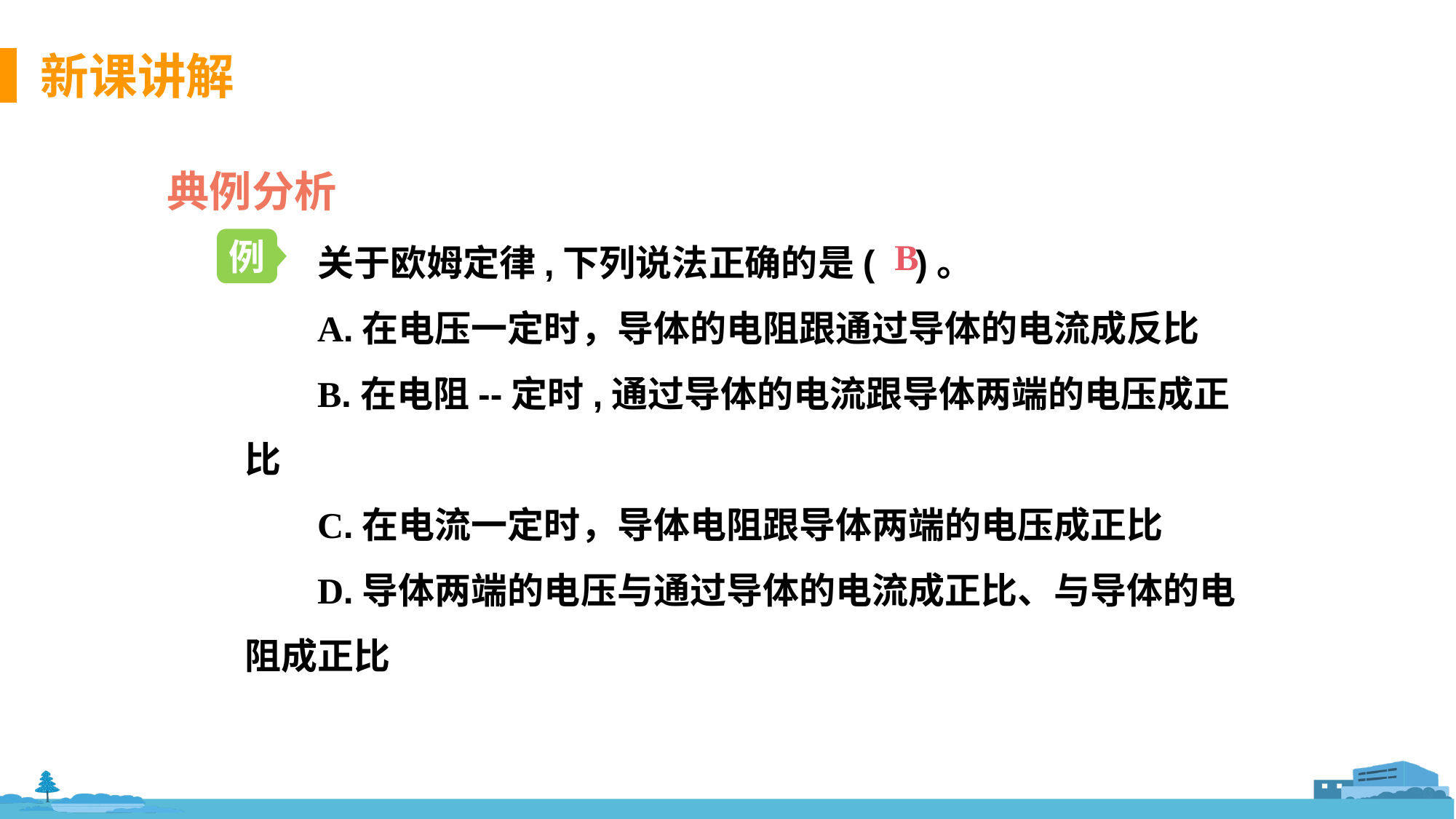

典例分析
关于欧姆定律,下列说法正确的是(    )。
A.在电压一定时，导体的电阻跟通过导体的电流成反比
B.在电阻--定时,通过导体的电流跟导体两端的电压成正比
C.在电流一定时，导体电阻跟导体两端的电压成正比
D.导体两端的电压与通过导体的电流成正比、与导体的电阻成正比

例
B